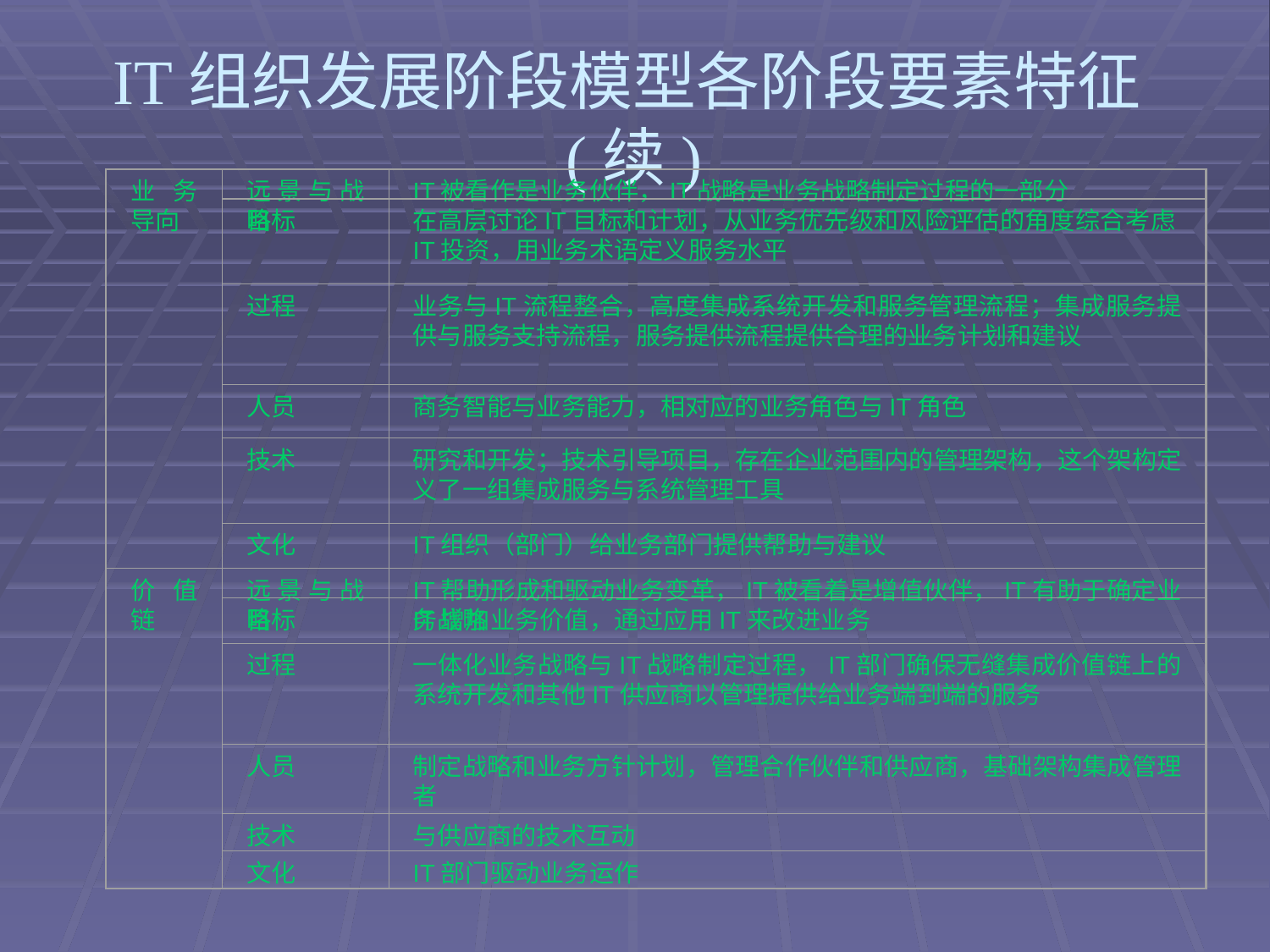

# IT组织发展阶段模型各阶段要素特征(续)

业务导向

远景与战略

IT被看作是业务伙伴，IT战略是业务战略制定过程的一部分

目标

在高层讨论IT目标和计划，从业务优先级和风险评估的角度综合考虑IT投资，用业务术语定义服务水平

过程

业务与IT流程整合，高度集成系统开发和服务管理流程；集成服务提供与服务支持流程，服务提供流程提供合理的业务计划和建议

人员

商务智能与业务能力，相对应的业务角色与IT角色

技术

研究和开发；技术引导项目，存在企业范围内的管理架构，这个架构定义了一组集成服务与系统管理工具

文化

IT组织（部门）给业务部门提供帮助与建议

价值链

远景与战略

IT帮助形成和驱动业务变革，IT被看着是增值伙伴，IT有助于确定业务战略

目标

IT增加业务价值，通过应用IT来改进业务

过程

一体化业务战略与IT战略制定过程，IT部门确保无缝集成价值链上的系统开发和其他IT供应商以管理提供给业务端到端的服务

人员

制定战略和业务方针计划，管理合作伙伴和供应商，基础架构集成管理者

技术

与供应商的技术互动

文化

IT部门驱动业务运作